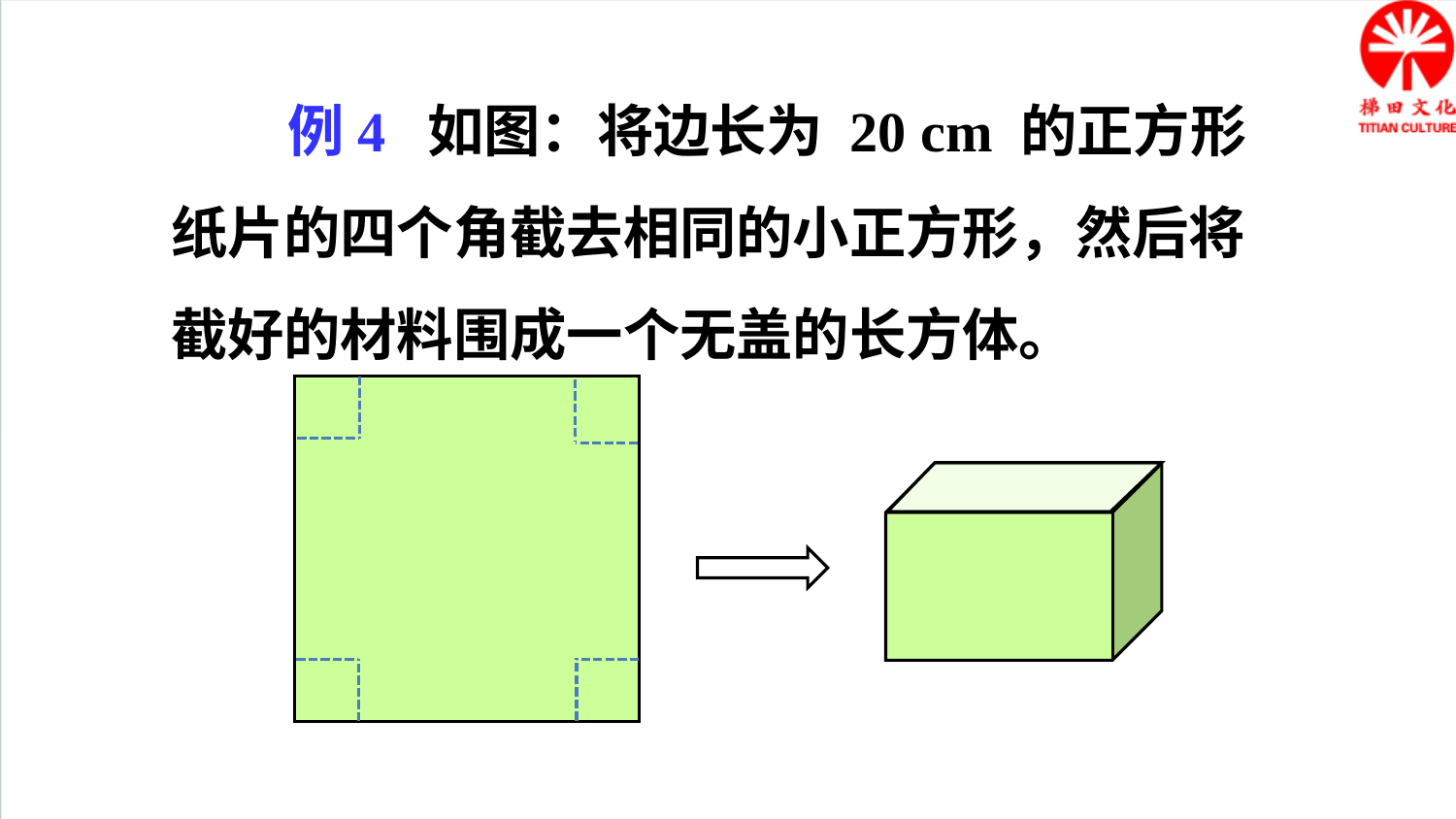

例4  如图：将边长为 20 cm 的正方形纸片的四个角截去相同的小正方形，然后将截好的材料围成一个无盖的长方体。